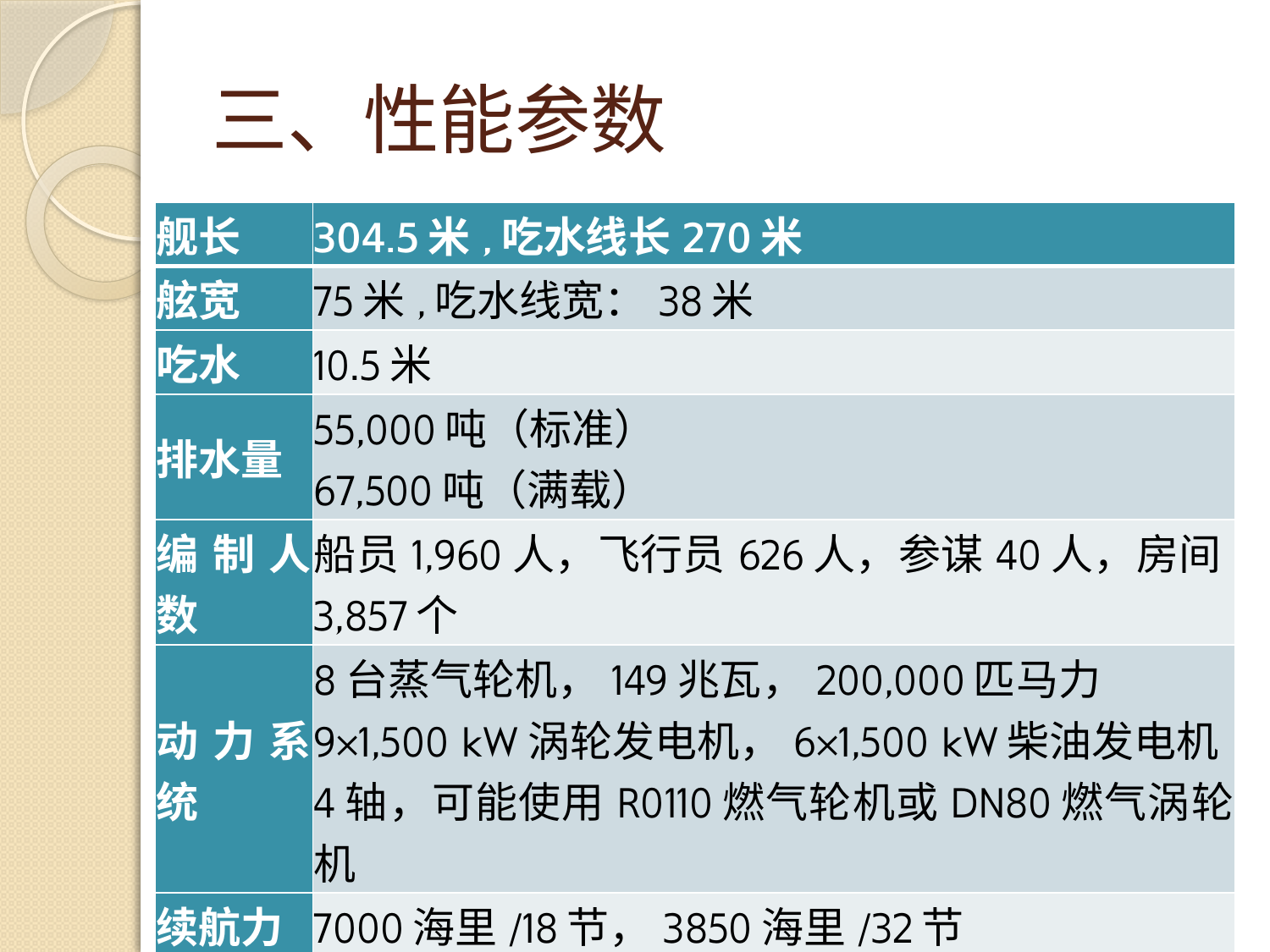

# 三、性能参数
| 舰长 | 304.5米,吃水线长270米 |
| --- | --- |
| 舷宽 | 75米,吃水线宽：38米 |
| 吃水 | 10.5米 |
| 排水量 | 55,000吨（标准） 67,500吨（满载） |
| 编制人数 | 船员1,960人，飞行员626人，参谋40人，房间3,857个 |
| 动力系统 | 8台蒸气轮机，149兆瓦，200,000匹马力 9×1,500 kW涡轮发电机，6×1,500 kW柴油发电机 4轴，可能使用R0110燃气轮机或DN80燃气涡轮机 |
| 续航力 | 7000海里/18节，3850海里/32节 |
| 航速 | 29节 |
| 自持力 | 45天 |
中国海军博物馆
6